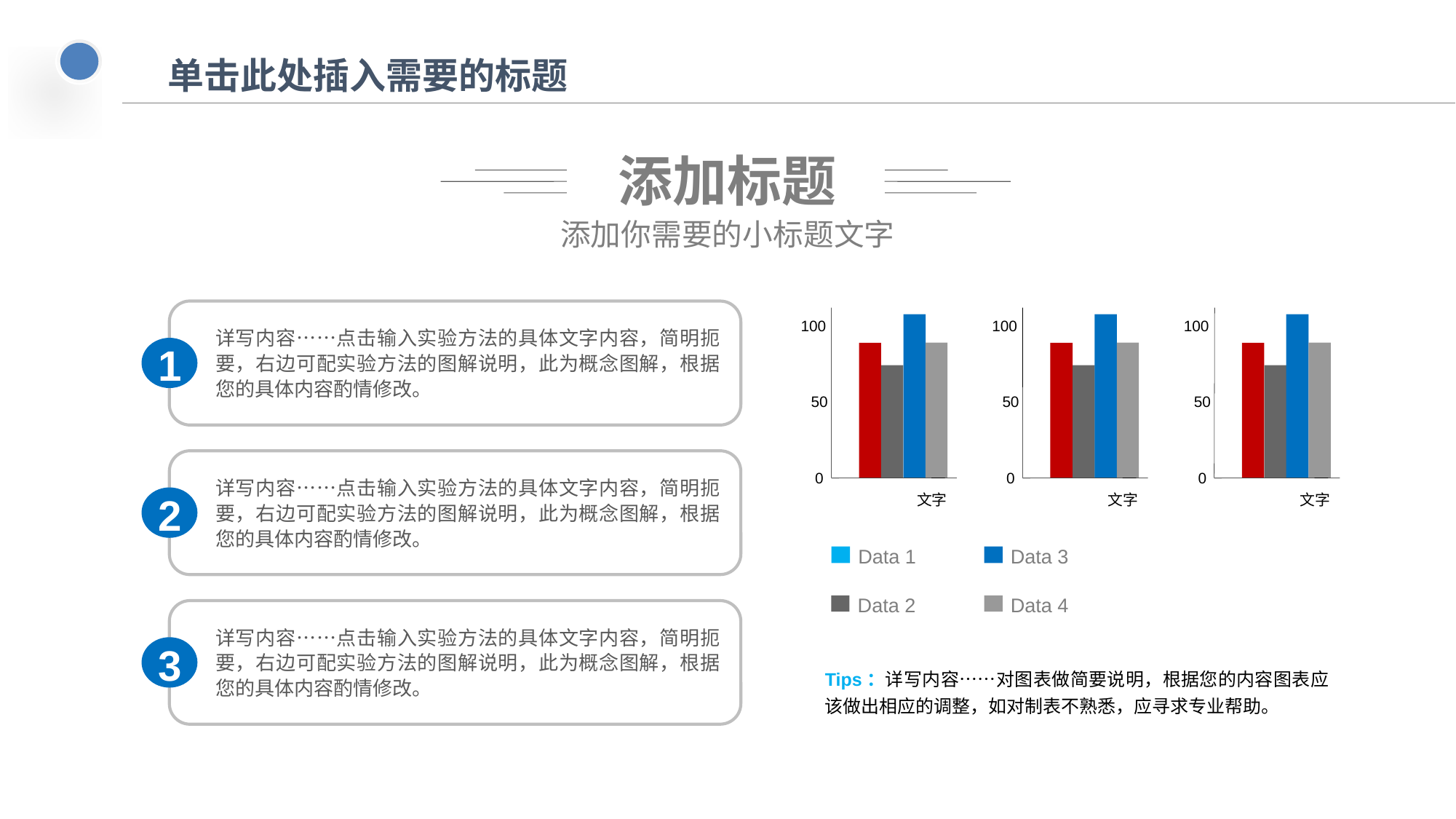

# 单击此处插入需要的标题
添加标题

添加你需要的小标题文字

详写内容……点击输入实验方法的具体文字内容，简明扼要，右边可配实验方法的图解说明，此为概念图解，根据您的具体内容酌情修改。

1
100

100

100

50
50
50
0
0
0

文字
文字
文字

详写内容……点击输入实验方法的具体文字内容，简明扼要，右边可配实验方法的图解说明，此为概念图解，根据您的具体内容酌情修改。

2
Data 1
Data 3

Data 2
Data 4

详写内容……点击输入实验方法的具体文字内容，简明扼要，右边可配实验方法的图解说明，此为概念图解，根据您的具体内容酌情修改。

3
Tips：详写内容……对图表做简要说明，根据您的内容图表应该做出相应的调整，如对制表不熟悉，应寻求专业帮助。